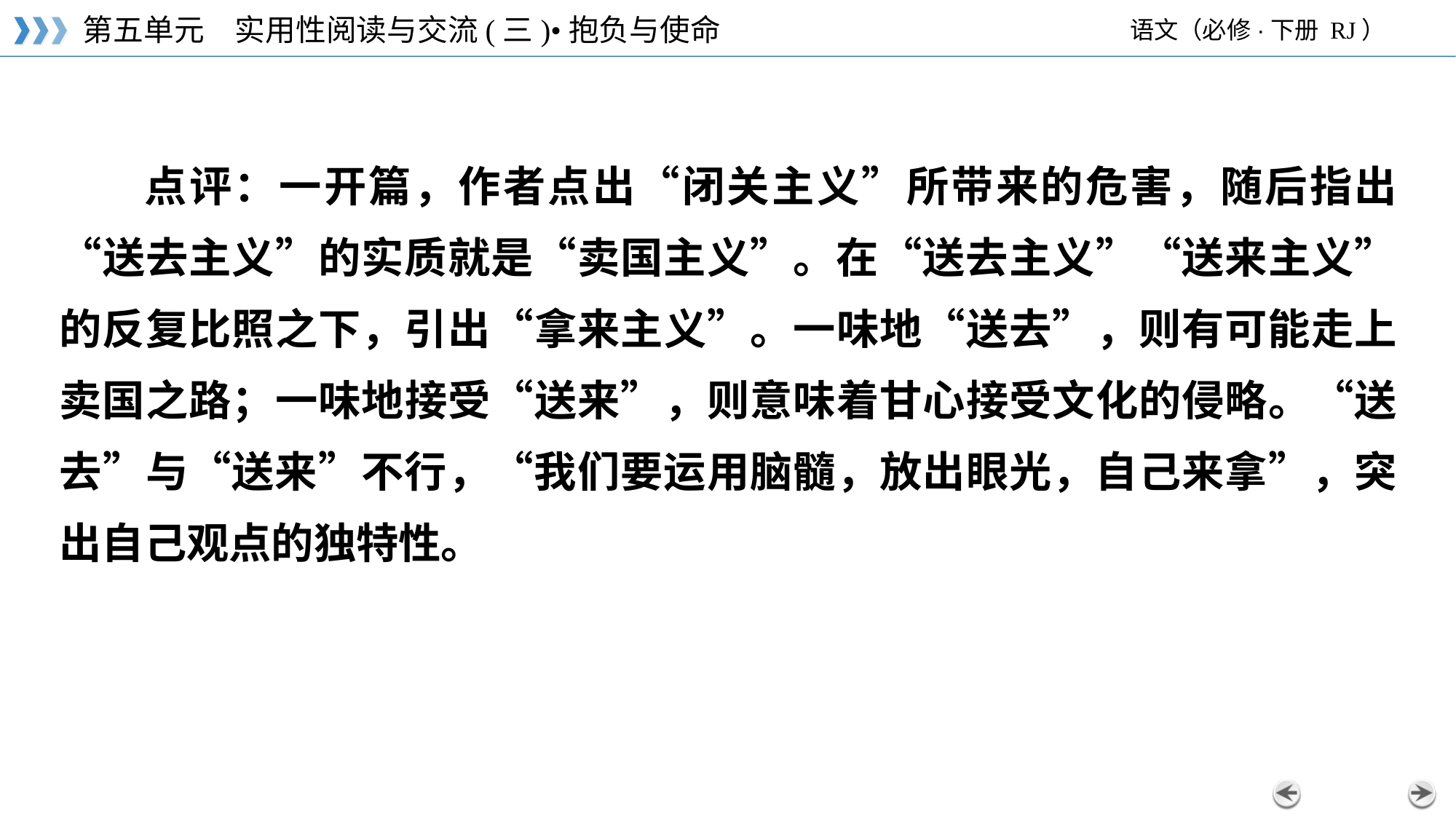

点评：一开篇，作者点出“闭关主义”所带来的危害，随后指出“送去主义”的实质就是“卖国主义”。在“送去主义”“送来主义”的反复比照之下，引出“拿来主义”。一味地“送去”，则有可能走上卖国之路；一味地接受“送来”，则意味着甘心接受文化的侵略。“送去”与“送来”不行，“我们要运用脑髓，放出眼光，自己来拿”，突出自己观点的独特性。